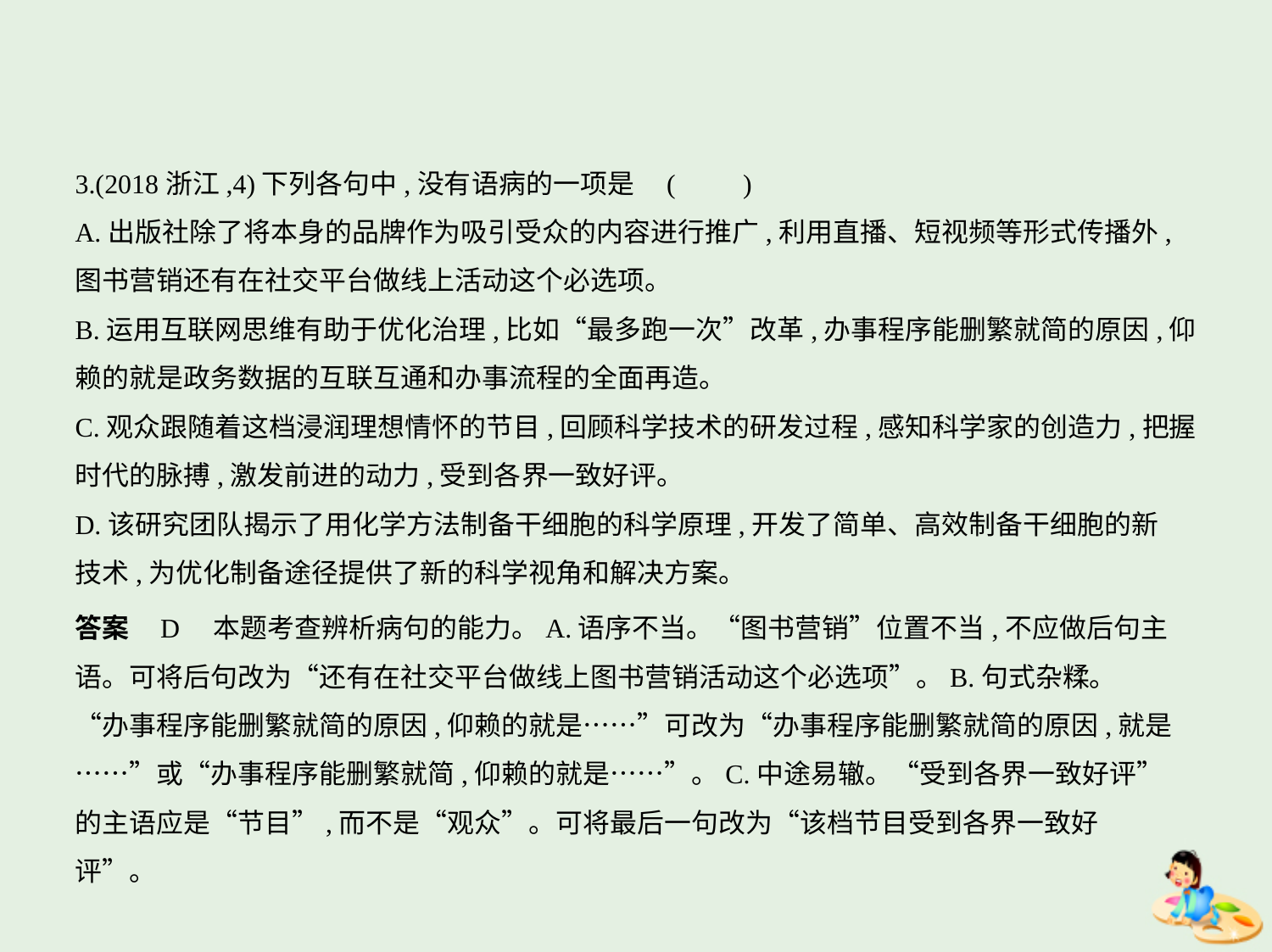

3.(2018浙江,4)下列各句中,没有语病的一项是 (　　)
A.出版社除了将本身的品牌作为吸引受众的内容进行推广,利用直播、短视频等形式传播外,
图书营销还有在社交平台做线上活动这个必选项。
B.运用互联网思维有助于优化治理,比如“最多跑一次”改革,办事程序能删繁就简的原因,仰
赖的就是政务数据的互联互通和办事流程的全面再造。
C.观众跟随着这档浸润理想情怀的节目,回顾科学技术的研发过程,感知科学家的创造力,把握
时代的脉搏,激发前进的动力,受到各界一致好评。
D.该研究团队揭示了用化学方法制备干细胞的科学原理,开发了简单、高效制备干细胞的新
技术,为优化制备途径提供了新的科学视角和解决方案。
答案    D　本题考查辨析病句的能力。A.语序不当。“图书营销”位置不当,不应做后句主
语。可将后句改为“还有在社交平台做线上图书营销活动这个必选项”。B.句式杂糅。
“办事程序能删繁就简的原因,仰赖的就是……”可改为“办事程序能删繁就简的原因,就是
……”或“办事程序能删繁就简,仰赖的就是……”。C.中途易辙。“受到各界一致好评”
的主语应是“节目”,而不是“观众”。可将最后一句改为“该档节目受到各界一致好
评”。